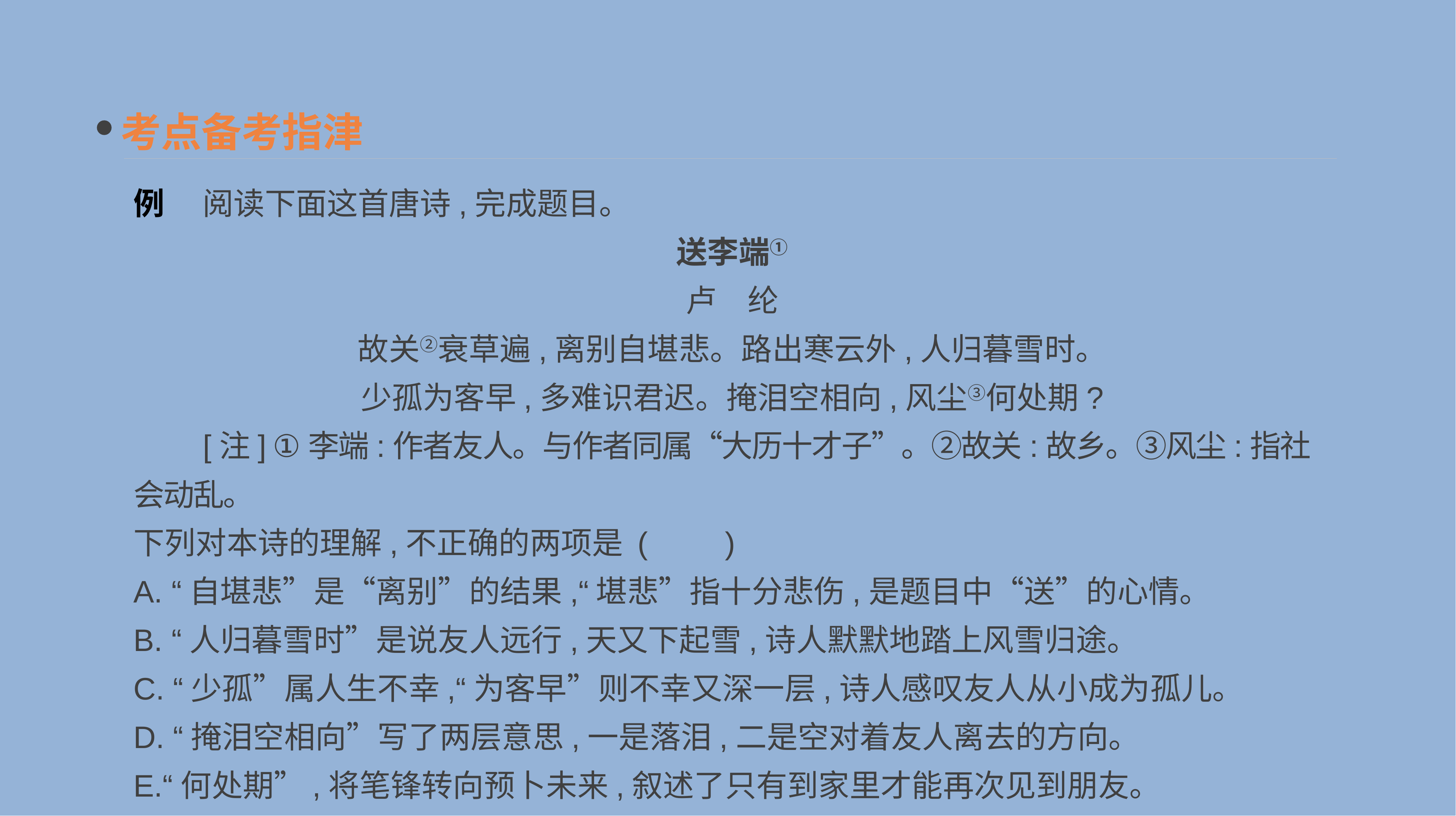

考点备考指津

例　 阅读下面这首唐诗,完成题目。
送李端①
卢　纶
故关②衰草遍,离别自堪悲。路出寒云外,人归暮雪时。
少孤为客早,多难识君迟。掩泪空相向,风尘③何处期?
　　[注] ①李端:作者友人。与作者同属“大历十才子”。②故关:故乡。③风尘:指社会动乱。
下列对本诗的理解,不正确的两项是 	(　　)
A. “自堪悲”是“离别”的结果,“堪悲”指十分悲伤,是题目中“送”的心情。
B. “人归暮雪时”是说友人远行,天又下起雪,诗人默默地踏上风雪归途。
C. “少孤”属人生不幸,“为客早”则不幸又深一层,诗人感叹友人从小成为孤儿。
D. “掩泪空相向”写了两层意思,一是落泪,二是空对着友人离去的方向。
E.“何处期”,将笔锋转向预卜未来,叙述了只有到家里才能再次见到朋友。